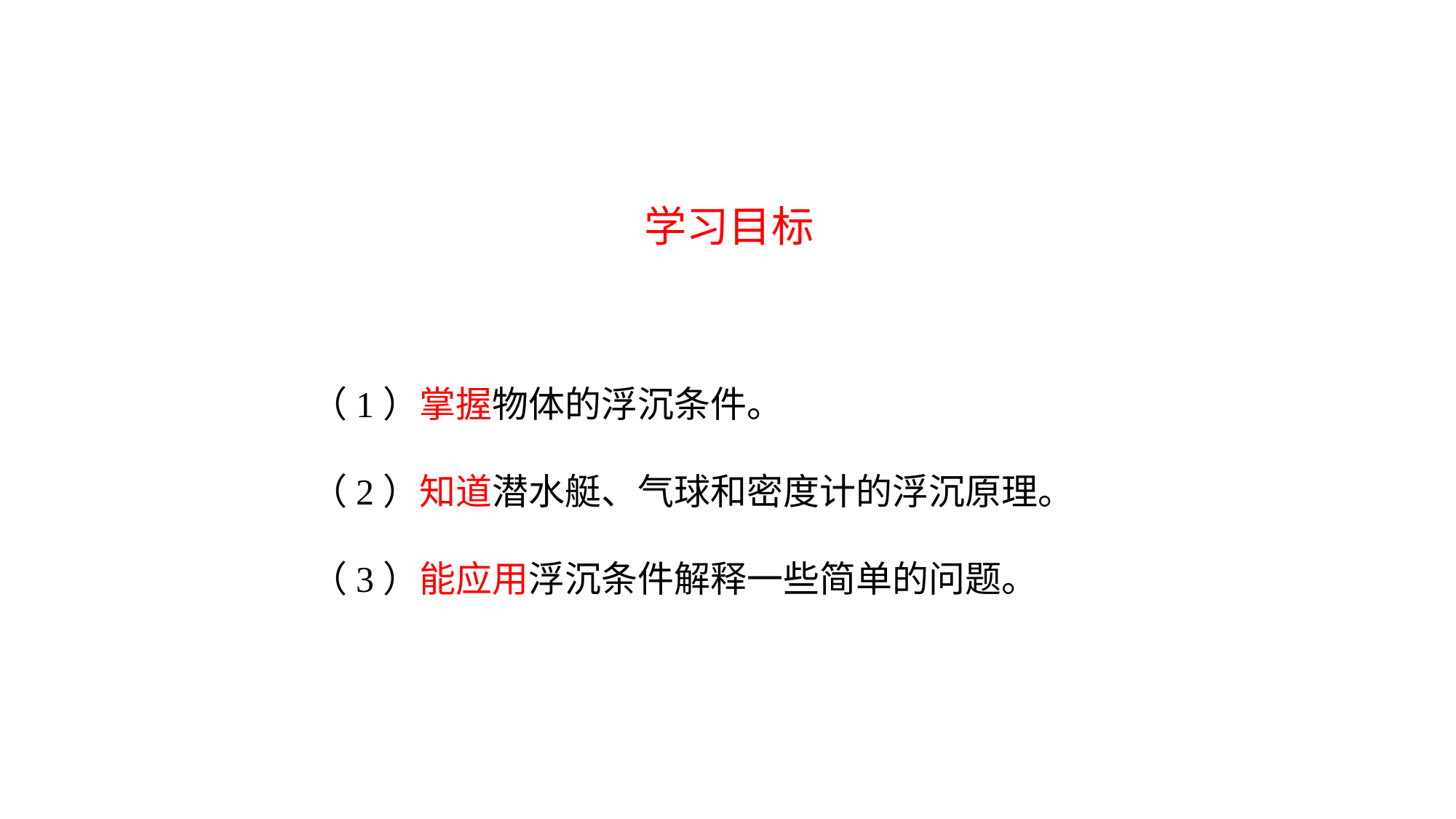

学习目标
（1）掌握物体的浮沉条件。
（2）知道潜水艇、气球和密度计的浮沉原理。
（3）能应用浮沉条件解释一些简单的问题。